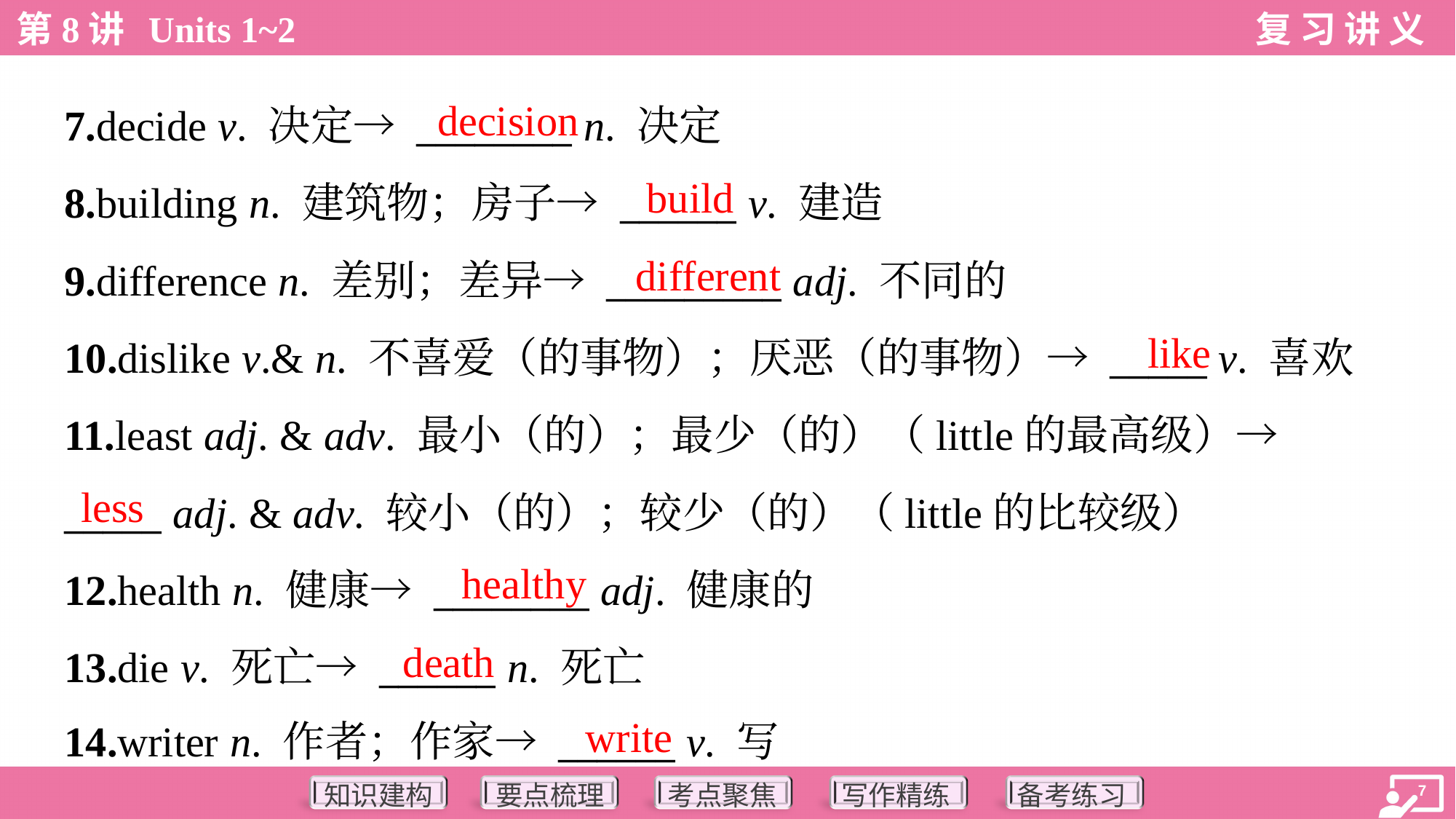

decision
7.decide v. 决定→ ________ n. 决定
8.building n. 建筑物；房子→ ______ v. 建造
9.difference n. 差别；差异→ _________ adj. 不同的
10.dislike v.& n. 不喜爱（的事物）；厌恶（的事物）→ _____ v. 喜欢
11.least adj. & adv. 最小（的）；最少（的）（little的最高级）→
_____ adj. & adv. 较小（的）；较少（的）（little的比较级）
12.health n. 健康→ ________ adj. 健康的
13.die v. 死亡→ ______ n. 死亡
14.writer n. 作者；作家→ ______ v. 写
build
different
like
less
healthy
death
write